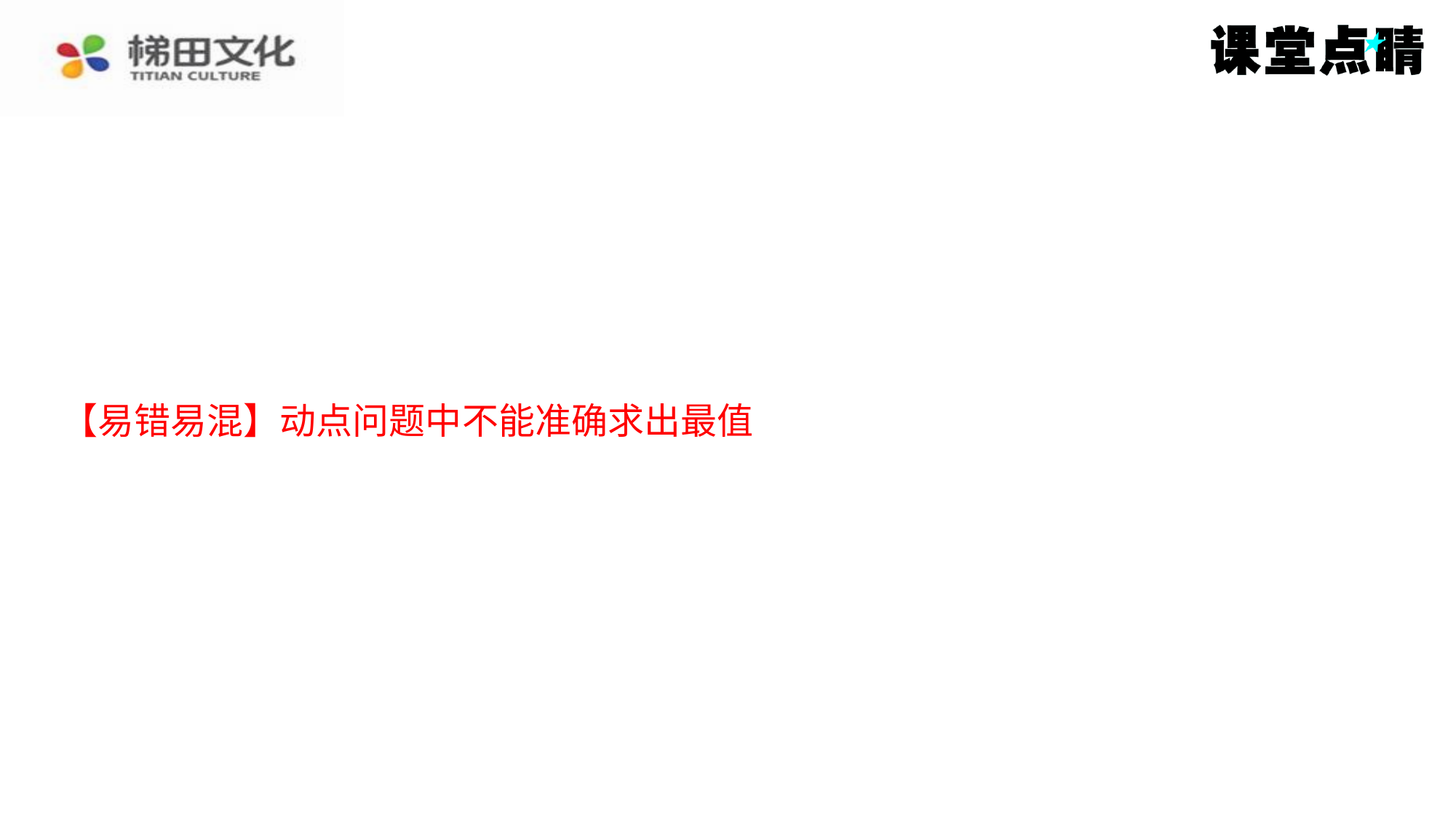

【易错易混】动点问题中不能准确求出最值
【易错易混】动点问题中不能准确求出最值